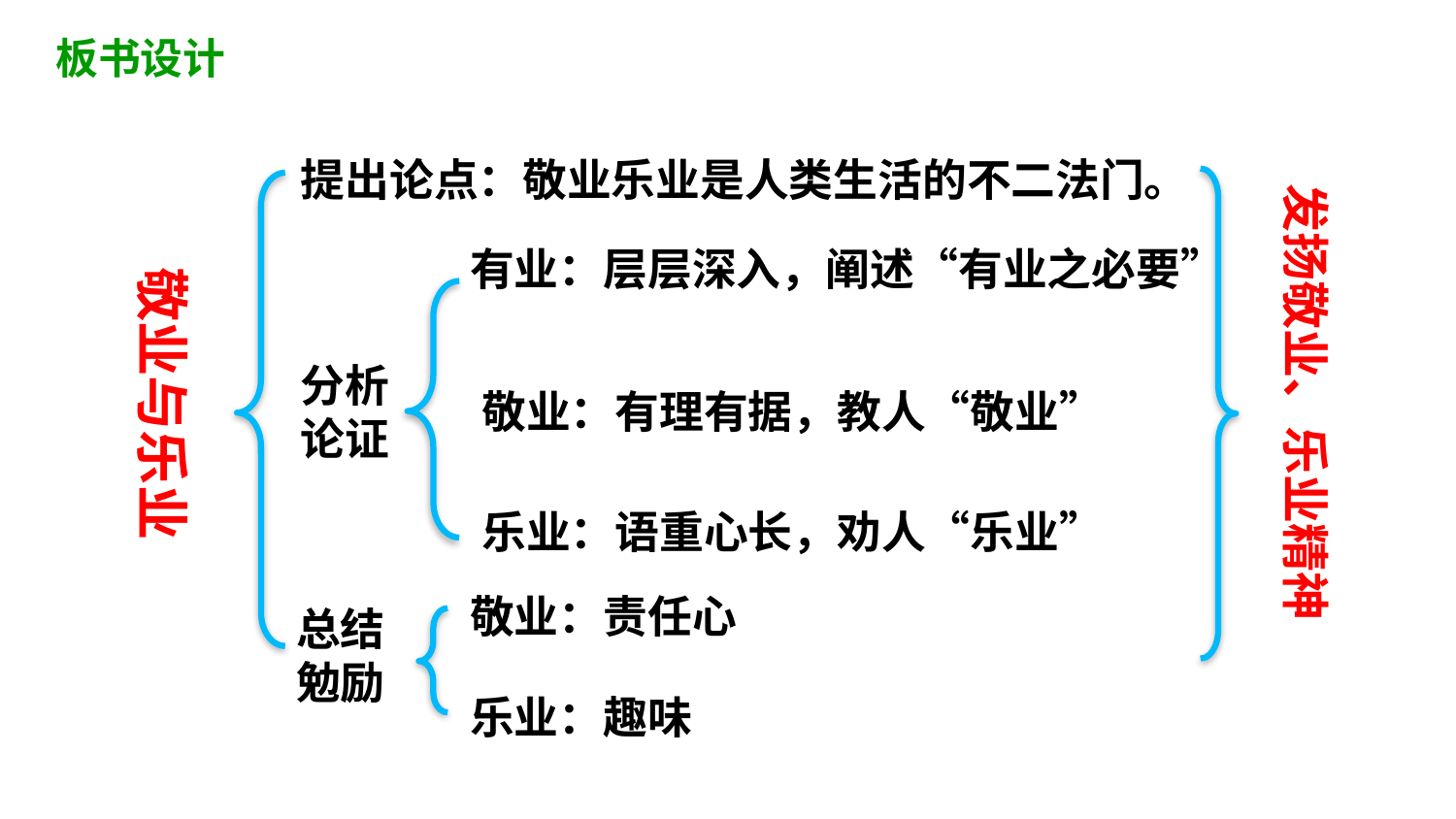

板书设计
提出论点：敬业乐业是人类生活的不二法门。

发扬敬业、乐业精神
有业：层层深入，阐述“有业之必要”
敬业与乐业

分析
论证
敬业：有理有据，教人“敬业”
乐业：语重心长，劝人“乐业”
敬业：责任心
总结勉励

乐业：趣味